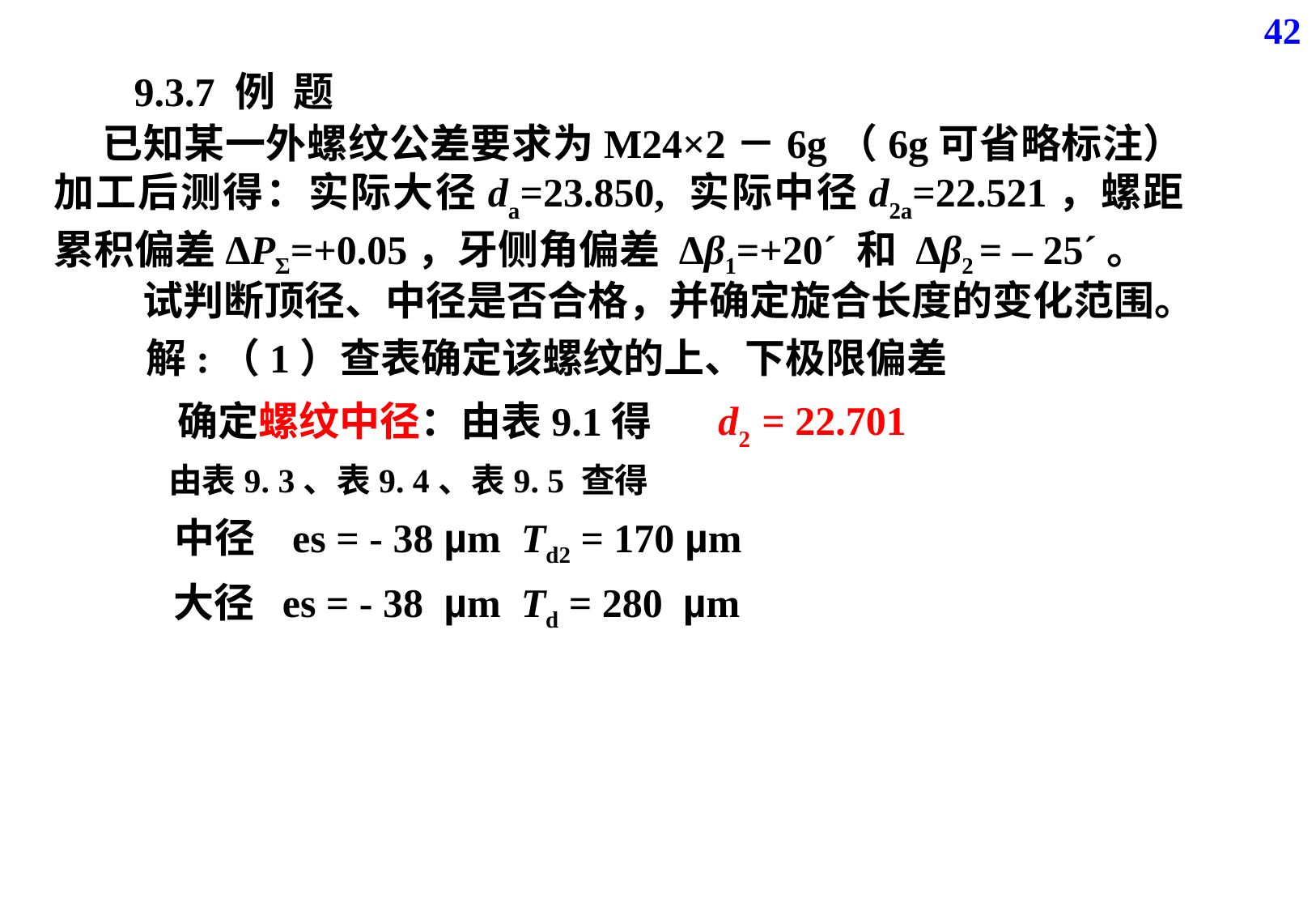

42
9.3.7 例  题
    已知某一外螺纹公差要求为M24×2－6g（6g可省略标注）加工后测得：实际大径da=23.850, 实际中径d2a=22.521，螺距累积偏差ΔPΣ=+0.05，牙侧角偏差 Δβ1=+20´ 和 Δβ2 = – 25´。
试判断顶径、中径是否合格，并确定旋合长度的变化范围。
解:（1）查表确定该螺纹的上、下极限偏差
d2  = 22.701
 确定螺纹中径：由表9.1得
由表9. 3、表9. 4、表9. 5 查得
中径   es = - 38 µm  Td2 = 170 µm
大径  es = - 38  µm  Td = 280  µm